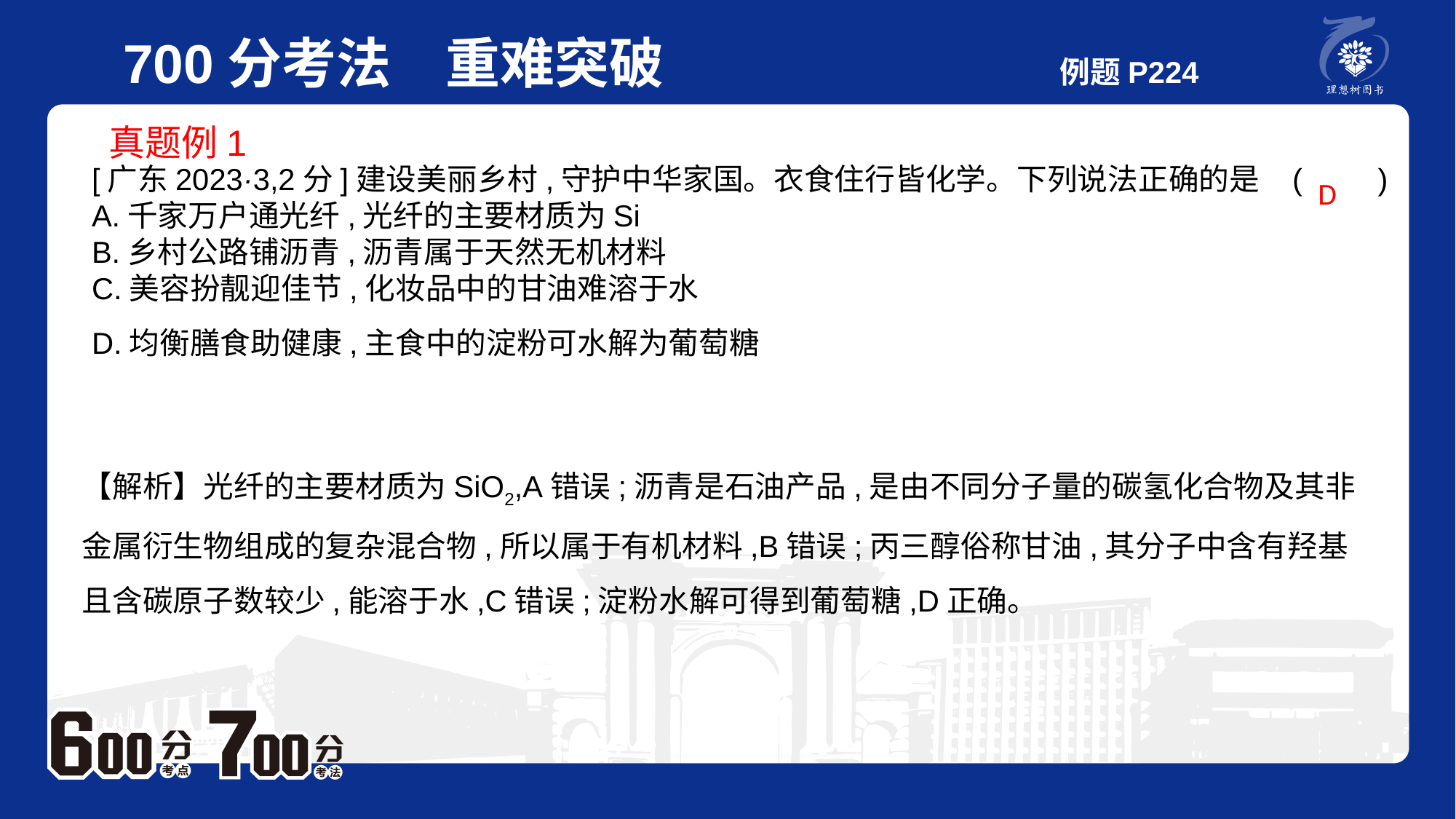

700分考法　重难突破                              　例题P224
 真题例1
[广东2023·3,2分]建设美丽乡村,守护中华家国。衣食住行皆化学。下列说法正确的是	(　　)A.千家万户通光纤,光纤的主要材质为SiB.乡村公路铺沥青,沥青属于天然无机材料C.美容扮靓迎佳节,化妆品中的甘油难溶于水D.均衡膳食助健康,主食中的淀粉可水解为葡萄糖
D
【解析】光纤的主要材质为SiO2,A错误;沥青是石油产品,是由不同分子量的碳氢化合物及其非金属衍生物组成的复杂混合物,所以属于有机材料,B错误;丙三醇俗称甘油,其分子中含有羟基且含碳原子数较少,能溶于水,C错误;淀粉水解可得到葡萄糖,D正确。